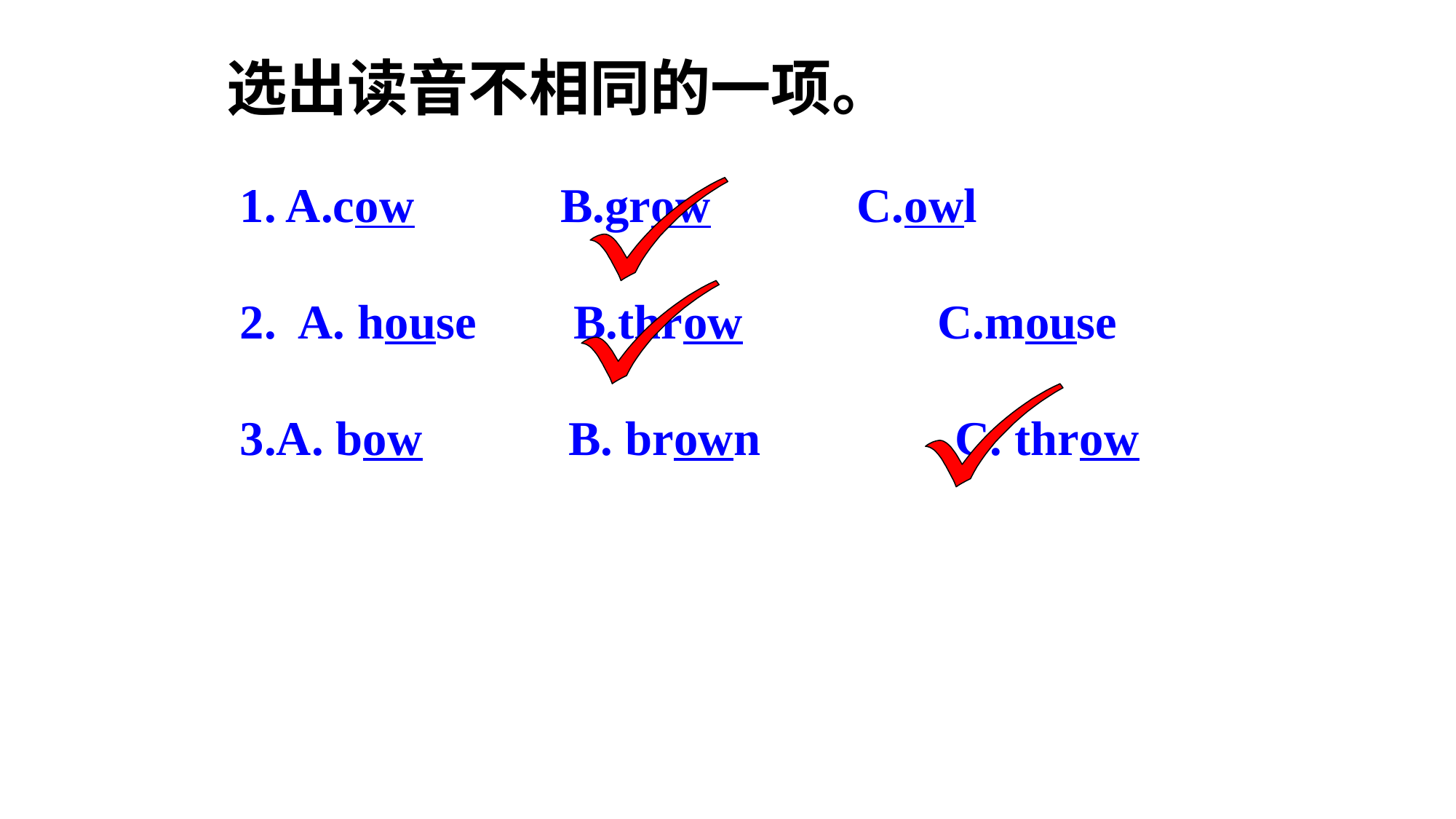

选出读音不相同的一项。
1. A.cow            B.grow            C.owl

2.  A. house        B.throw                C.mouse

3.A. bow            B. brown                C. throw